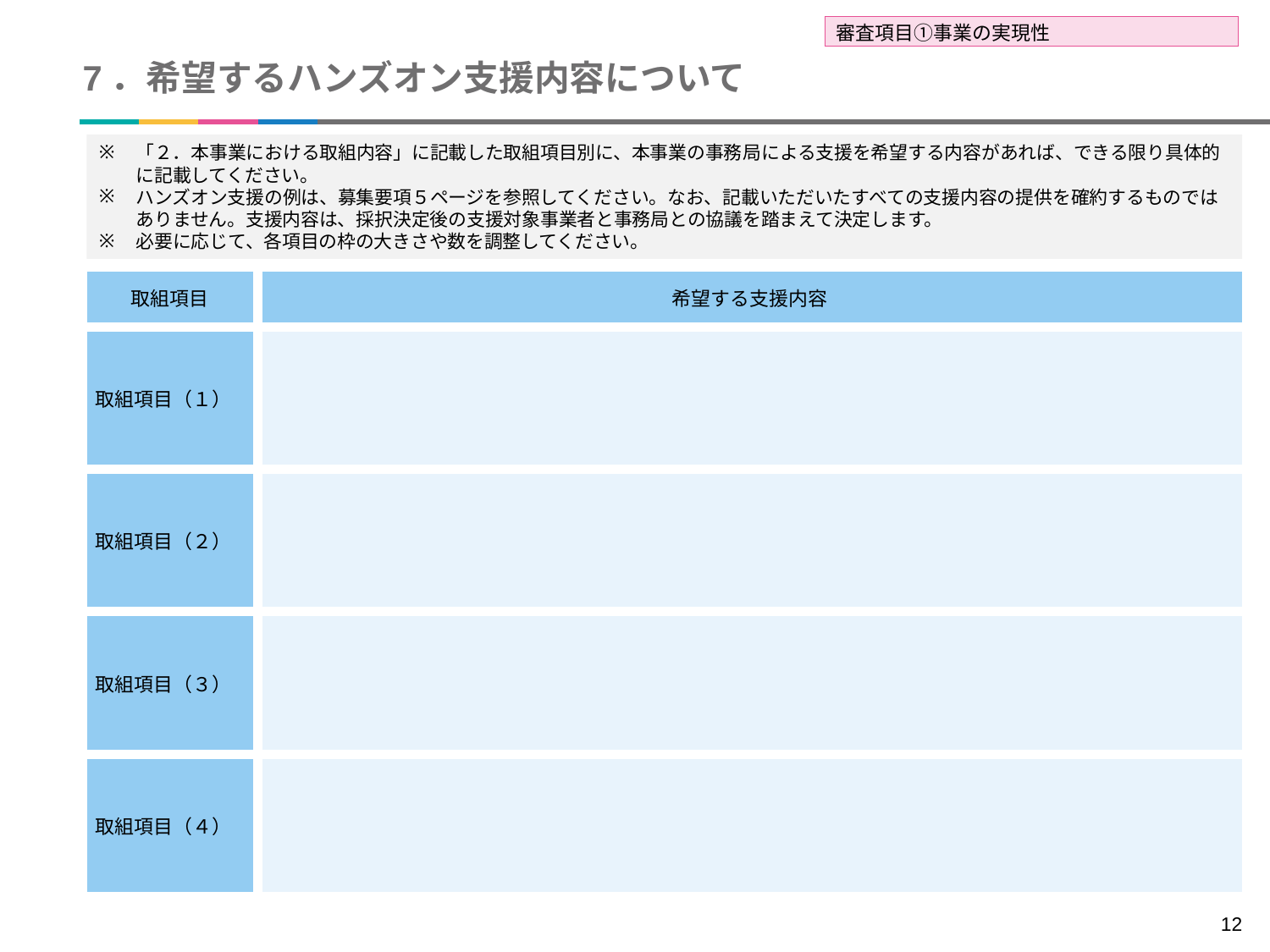

審査項目①事業の実現性
# 7．希望するハンズオン支援内容について
「２．本事業における取組内容」に記載した取組項目別に、本事業の事務局による支援を希望する内容があれば、できる限り具体的に記載してください。
ハンズオン支援の例は、募集要項５ページを参照してください。なお、記載いただいたすべての支援内容の提供を確約するものではありません。支援内容は、採択決定後の支援対象事業者と事務局との協議を踏まえて決定します。
必要に応じて、各項目の枠の大きさや数を調整してください。
| 取組項目 | 希望する支援内容 |
| --- | --- |
| 取組項目（１） |  |
| 取組項目（２） |  |
| 取組項目（３） |  |
| 取組項目（４） |  |
12